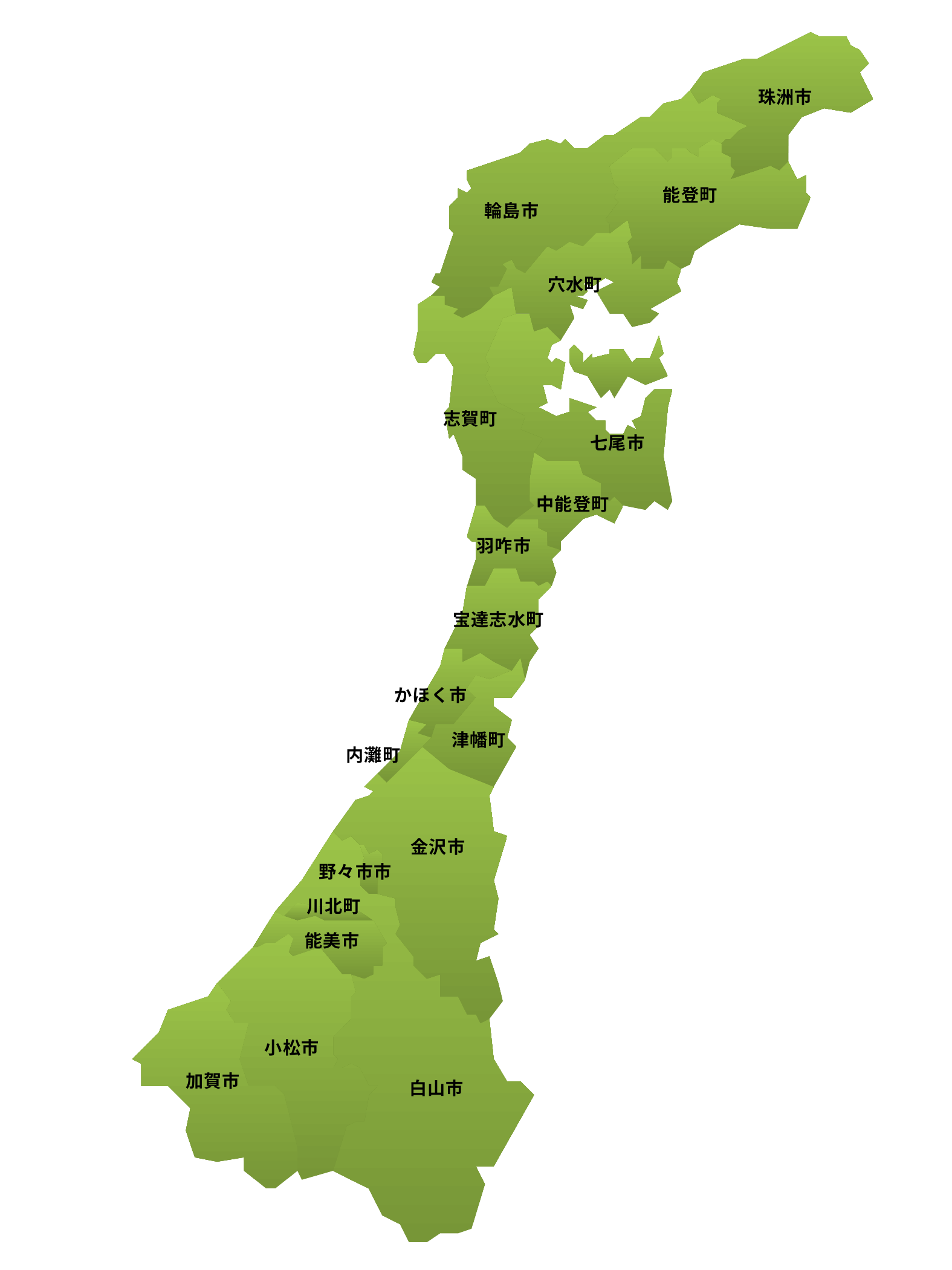

珠洲市
能登町
輪島市
穴水町
志賀町
七尾市
中能登町
羽咋市
宝達志水町
かほく市
津幡町
内灘町
金沢市
野々市市
川北町
能美市
小松市
加賀市
白山市